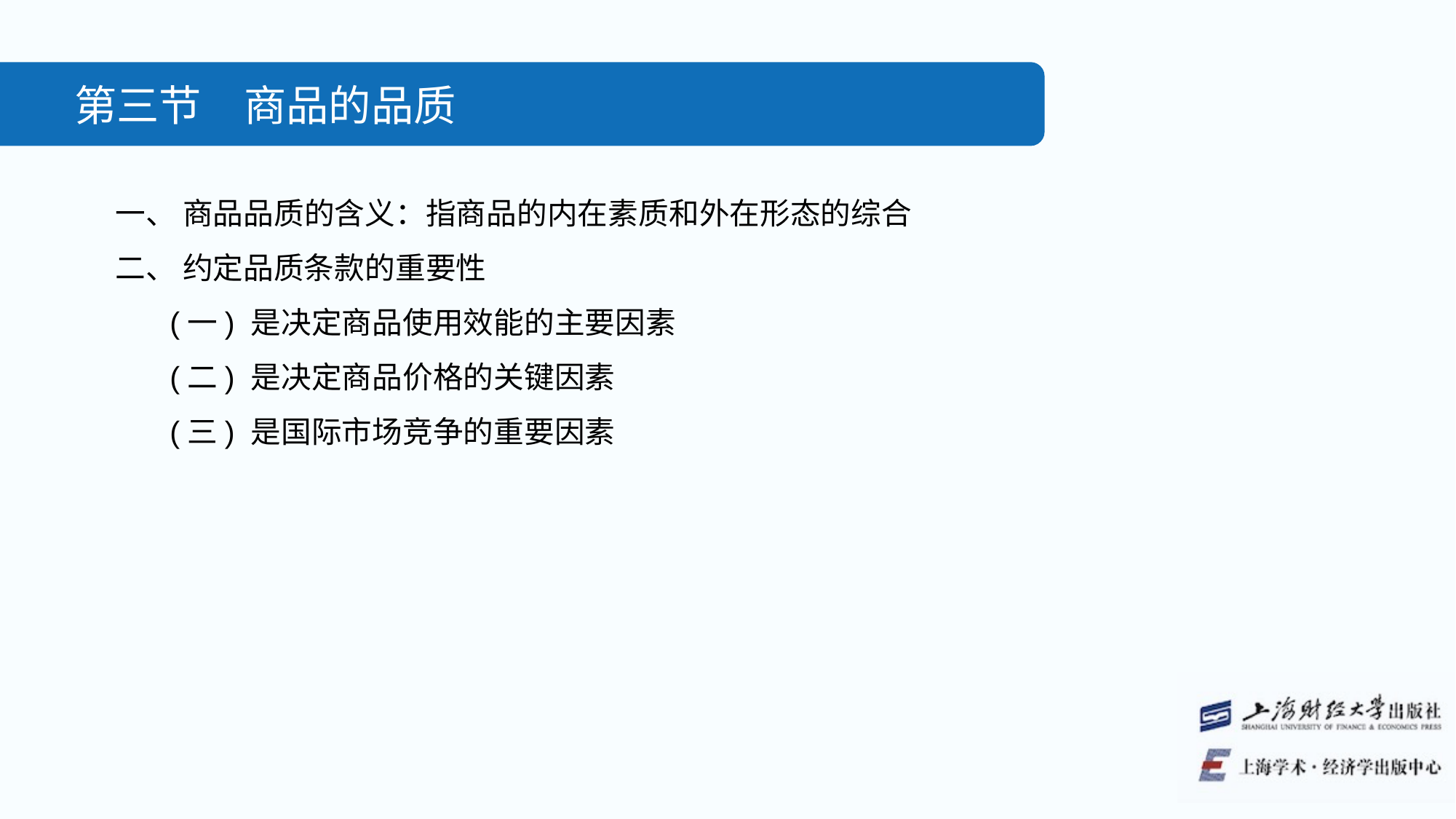

第三节　商品的品质

一、 商品品质的含义：指商品的内在素质和外在形态的综合
二、 约定品质条款的重要性
(一) 是决定商品使用效能的主要因素
(二) 是决定商品价格的关键因素
(三) 是国际市场竞争的重要因素